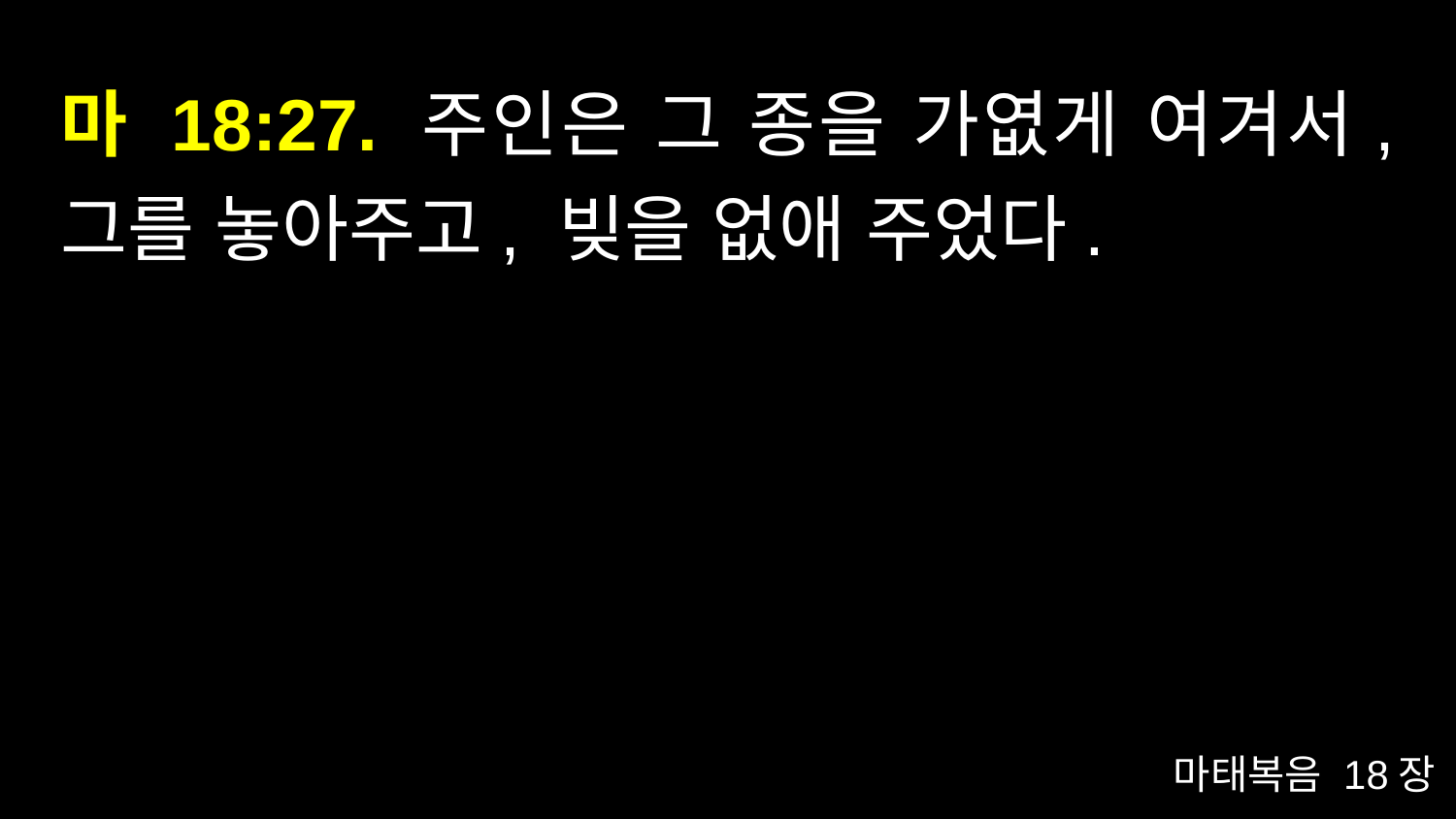

# 마 18:27. 주인은 그 종을 가엾게 여겨서, 그를 놓아주고, 빚을 없애 주었다.
마태복음 18장